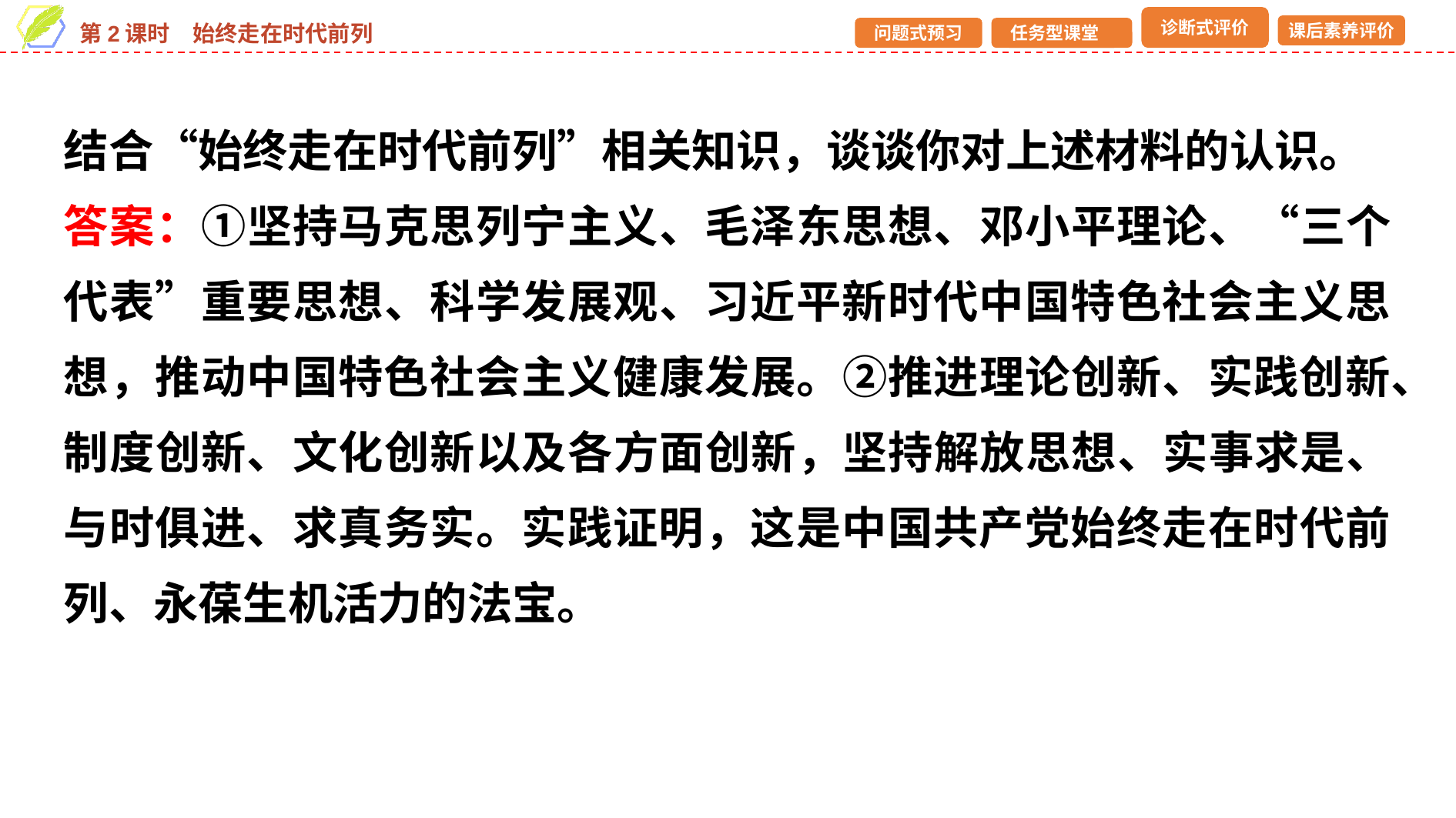

结合“始终走在时代前列”相关知识，谈谈你对上述材料的认识。
答案：①坚持马克思列宁主义、毛泽东思想、邓小平理论、“三个代表”重要思想、科学发展观、习近平新时代中国特色社会主义思想，推动中国特色社会主义健康发展。②推进理论创新、实践创新、制度创新、文化创新以及各方面创新，坚持解放思想、实事求是、与时俱进、求真务实。实践证明，这是中国共产党始终走在时代前列、永葆生机活力的法宝。